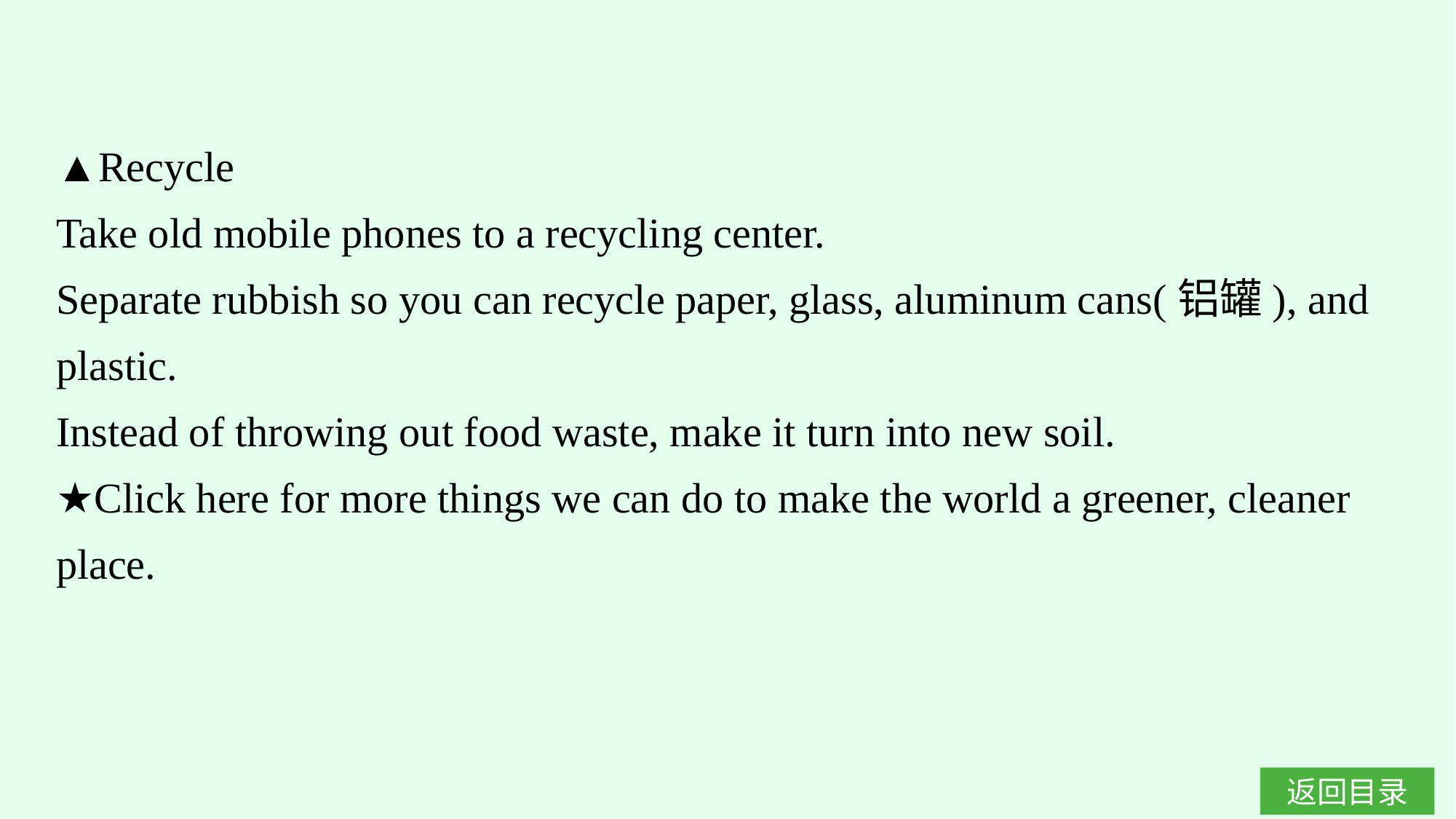

▲Recycle
Take old mobile phones to a recycling center.
Separate rubbish so you can recycle paper, glass, aluminum cans(铝罐), and plastic.
Instead of throwing out food waste, make it turn into new soil.
★Click here for more things we can do to make the world a greener, cleaner place.